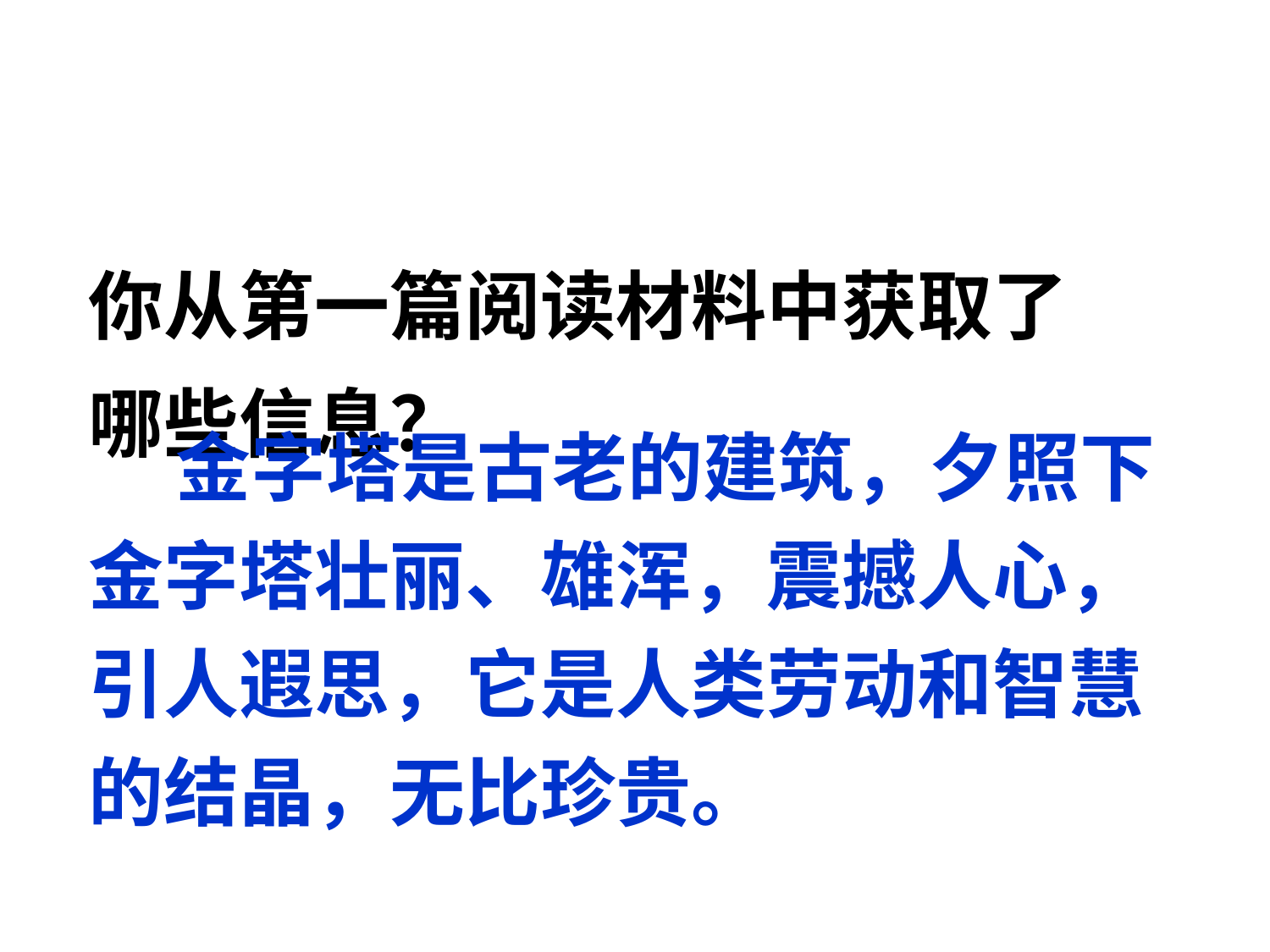

你从第一篇阅读材料中获取了哪些信息？
    金字塔是古老的建筑，夕照下金字塔壮丽、雄浑，震撼人心，引人遐思，它是人类劳动和智慧的结晶，无比珍贵。